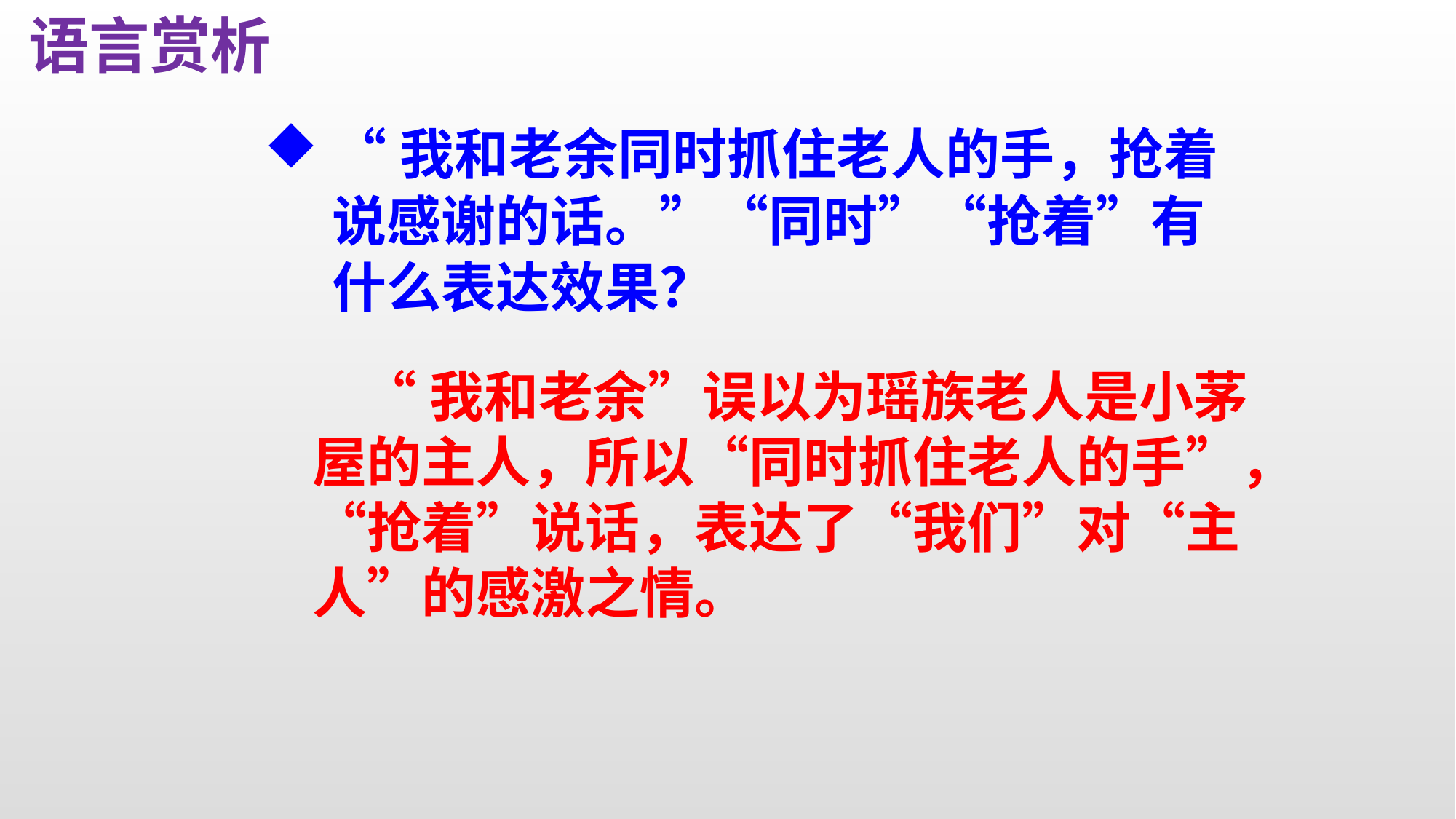

语言赏析
“我和老余同时抓住老人的手，抢着说感谢的话。”“同时”“抢着”有什么表达效果？
    “我和老余”误以为瑶族老人是小茅屋的主人，所以“同时抓住老人的手”，“抢着”说话，表达了“我们”对“主人”的感激之情。